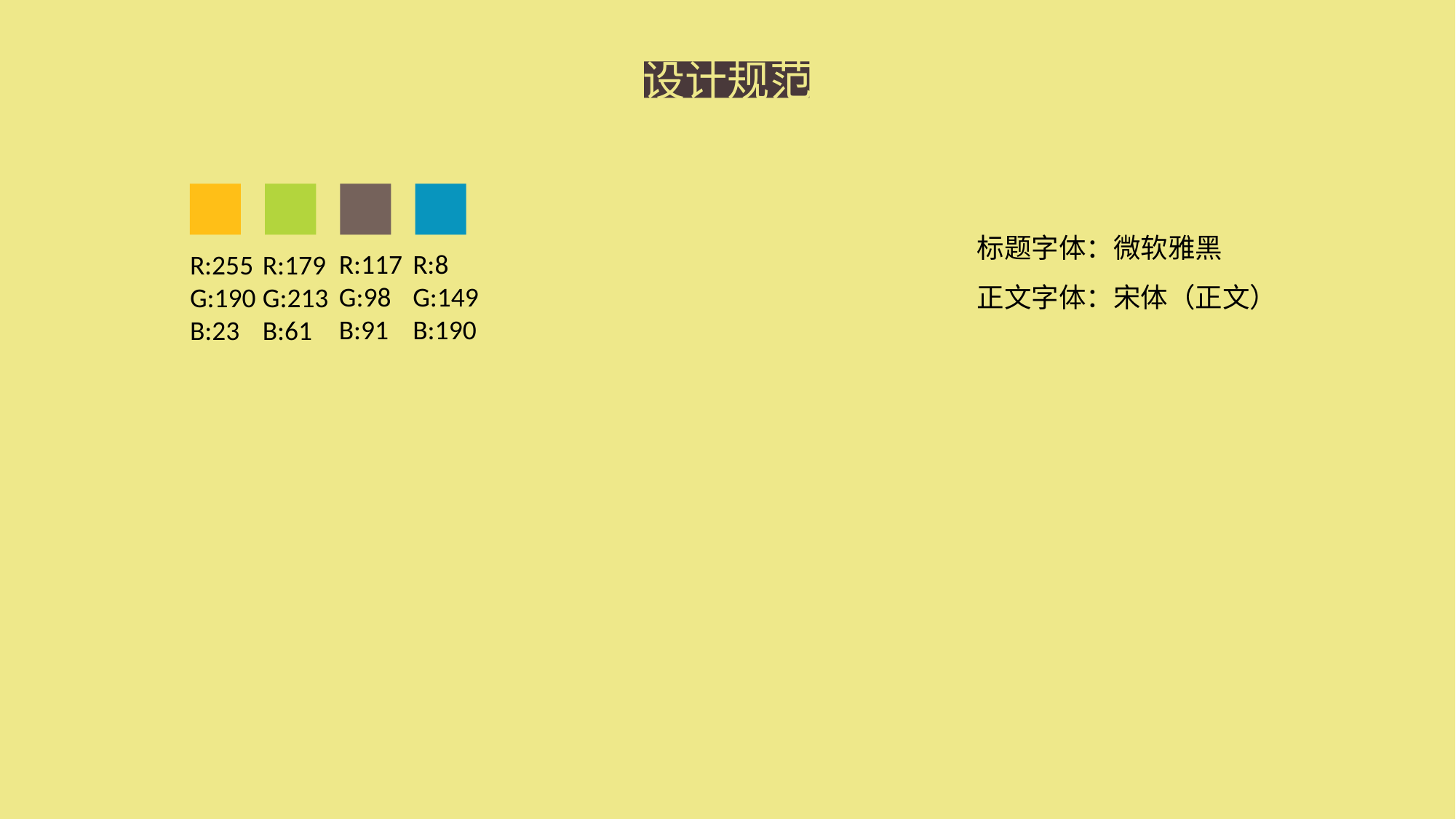

设计规范

标题字体：微软雅黑
正文字体：宋体（正文）
R:8
G:149
B:190
R:117
G:98
B:91
R:255
G:190
B:23
R:179
G:213
B:61